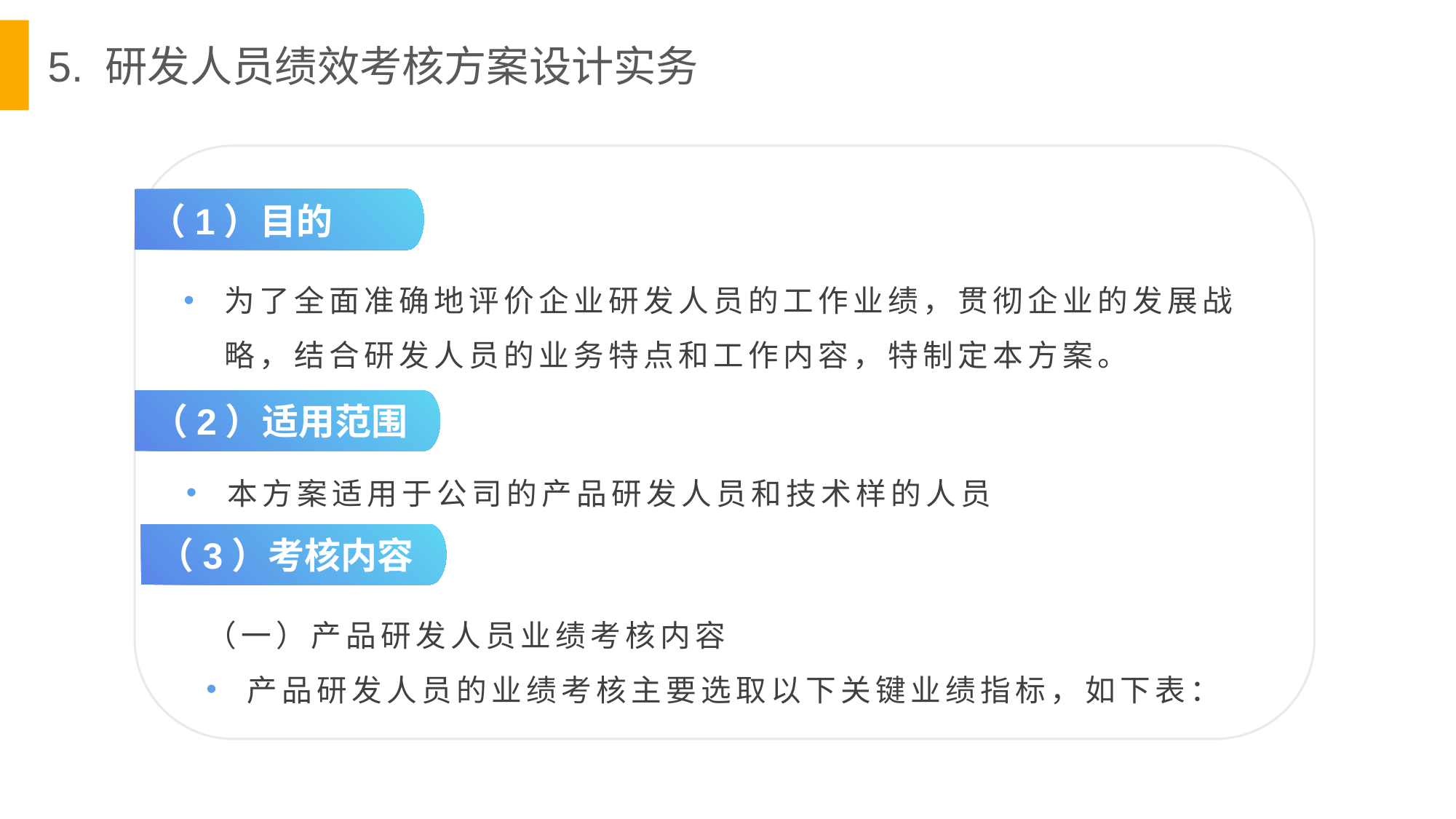

5. 研发人员绩效考核方案设计实务

（1）目的

为了全面准确地评价企业研发人员的工作业绩，贯彻企业的发展战略，结合研发人员的业务特点和工作内容，特制定本方案。
（2）适用范围

本方案适用于公司的产品研发人员和技术样的人员
（3）考核内容

（一）产品研发人员业绩考核内容
产品研发人员的业绩考核主要选取以下关键业绩指标，如下表：